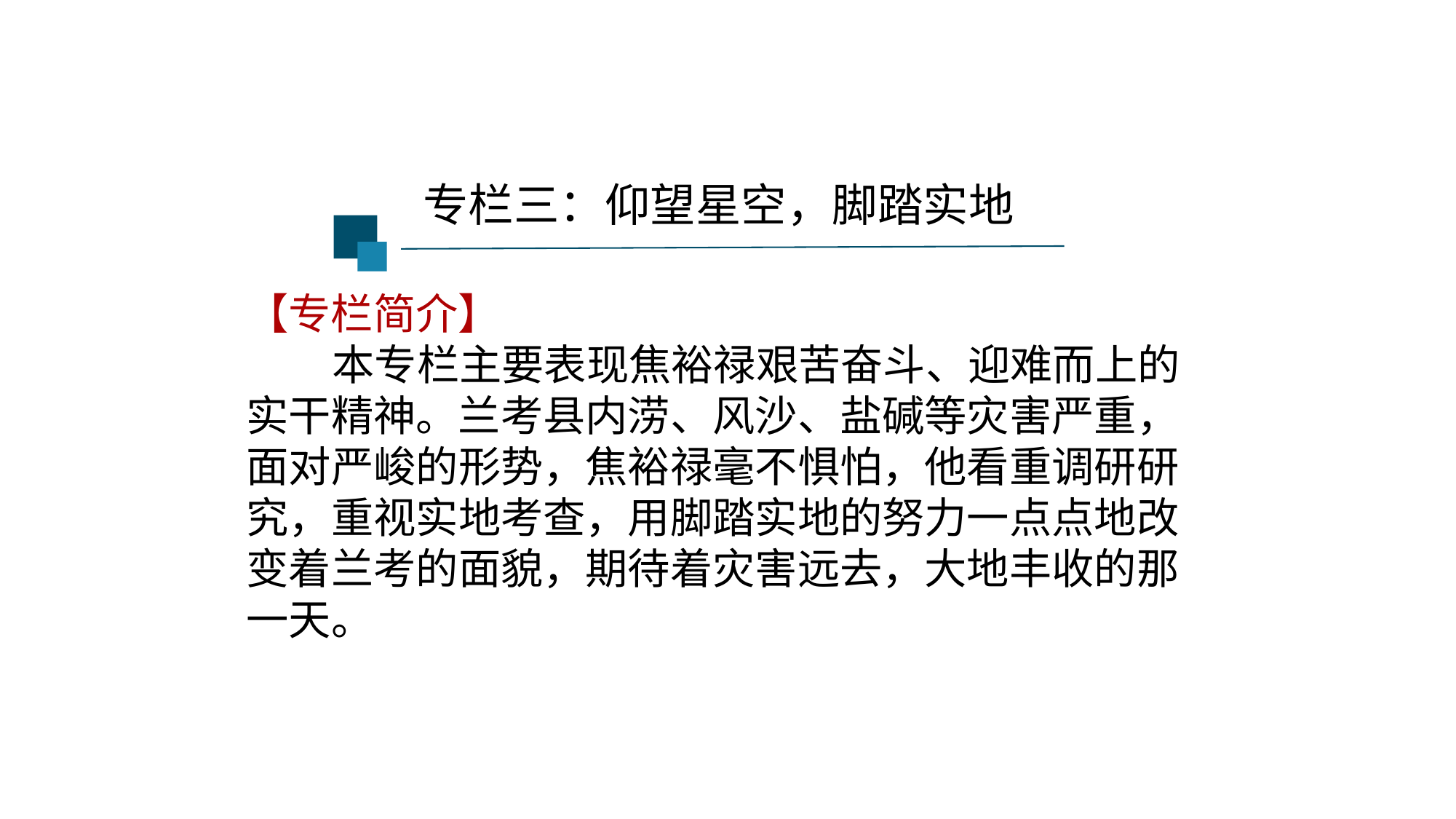

专栏三：仰望星空，脚踏实地

【专栏简介】
        本专栏主要表现焦裕禄艰苦奋斗、迎难而上的实干精神。兰考县内涝、风沙、盐碱等灾害严重，面对严峻的形势，焦裕禄毫不惧怕，他看重调研研究，重视实地考查，用脚踏实地的努力一点点地改变着兰考的面貌，期待着灾害远去，大地丰收的那一天。